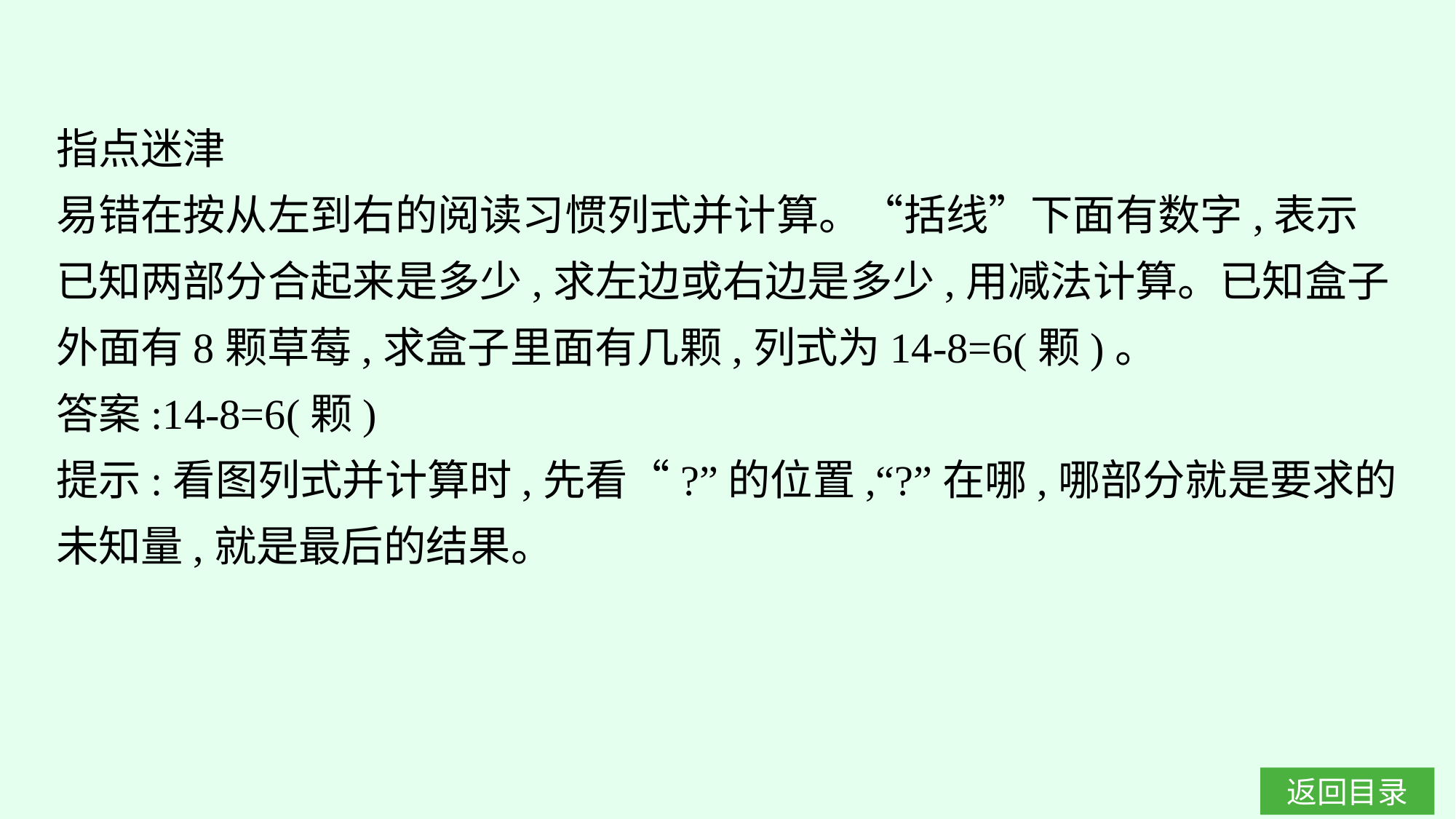

指点迷津
易错在按从左到右的阅读习惯列式并计算。“括线”下面有数字,表示已知两部分合起来是多少,求左边或右边是多少,用减法计算。已知盒子外面有8颗草莓,求盒子里面有几颗,列式为14-8=6(颗)。
答案:14-8=6(颗)
提示:看图列式并计算时,先看“?”的位置,“?”在哪,哪部分就是要求的未知量,就是最后的结果。